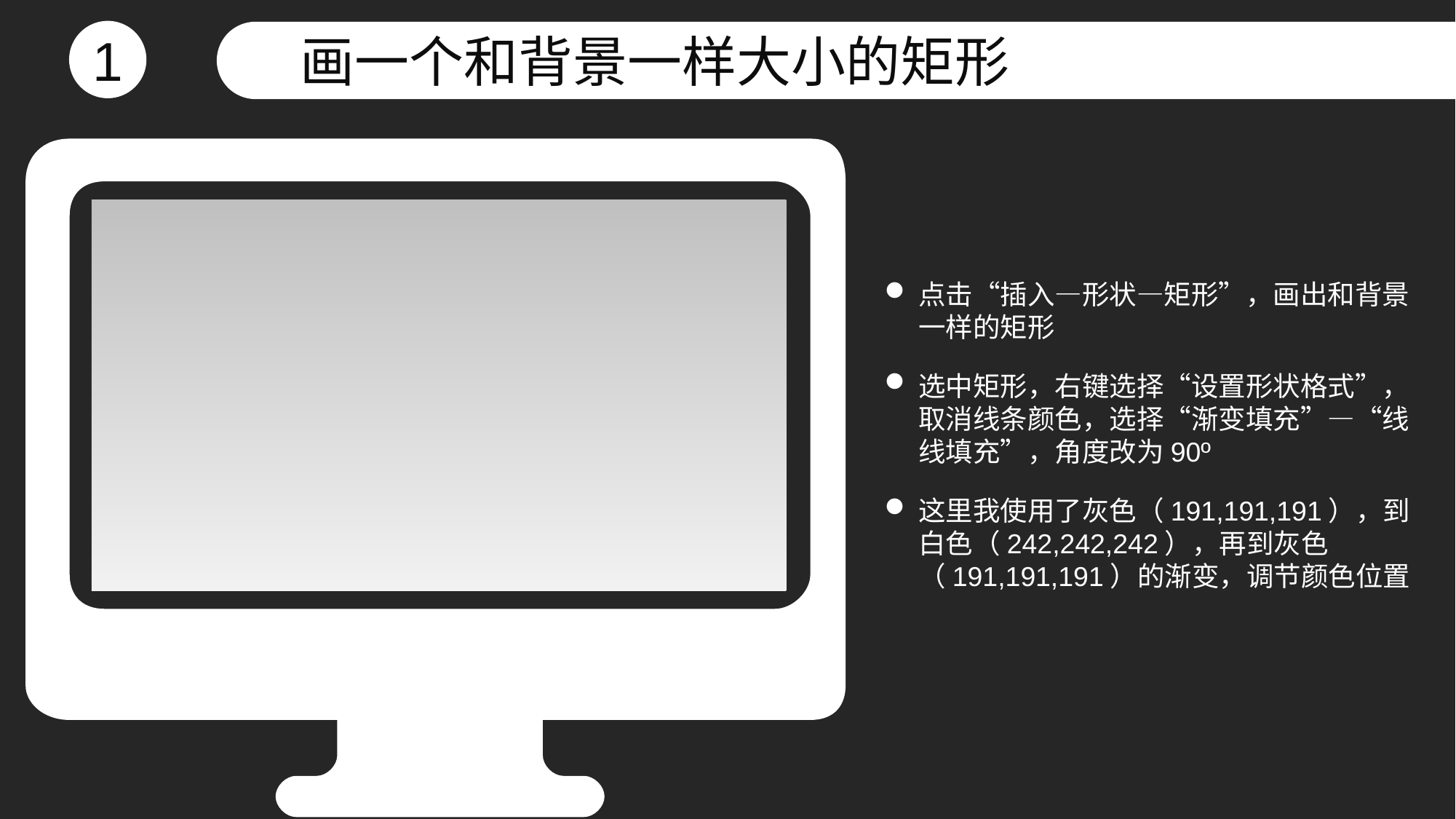

1

画一个和背景一样大小的矩形

点击“插入—形状—矩形”，画出和背景一样的矩形
选中矩形，右键选择“设置形状格式”，取消线条颜色，选择“渐变填充”—“线线填充”，角度改为90º
这里我使用了灰色（191,191,191），到白色（242,242,242），再到灰色（191,191,191）的渐变，调节颜色位置